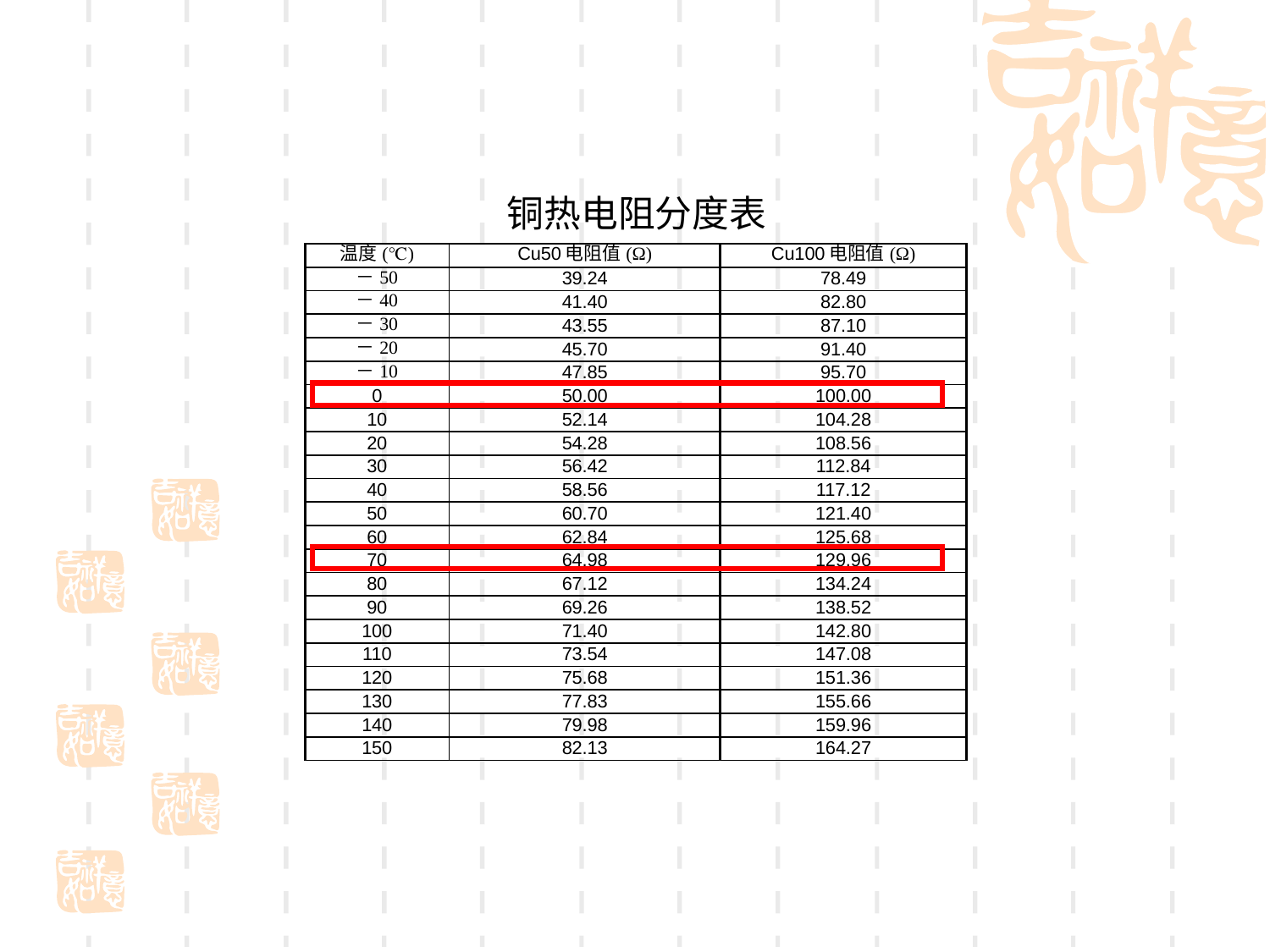

铜热电阻分度表
| 温度(℃) | Cu50电阻值(Ω) | Cu100电阻值(Ω) |
| --- | --- | --- |
| －50 | 39.24 | 78.49 |
| －40 | 41.40 | 82.80 |
| －30 | 43.55 | 87.10 |
| －20 | 45.70 | 91.40 |
| －10 | 47.85 | 95.70 |
| 0 | 50.00 | 100.00 |
| 10 | 52.14 | 104.28 |
| 20 | 54.28 | 108.56 |
| 30 | 56.42 | 112.84 |
| 40 | 58.56 | 117.12 |
| 50 | 60.70 | 121.40 |
| 60 | 62.84 | 125.68 |
| 70 | 64.98 | 129.96 |
| 80 | 67.12 | 134.24 |
| 90 | 69.26 | 138.52 |
| 100 | 71.40 | 142.80 |
| 110 | 73.54 | 147.08 |
| 120 | 75.68 | 151.36 |
| 130 | 77.83 | 155.66 |
| 140 | 79.98 | 159.96 |
| 150 | 82.13 | 164.27 |

49